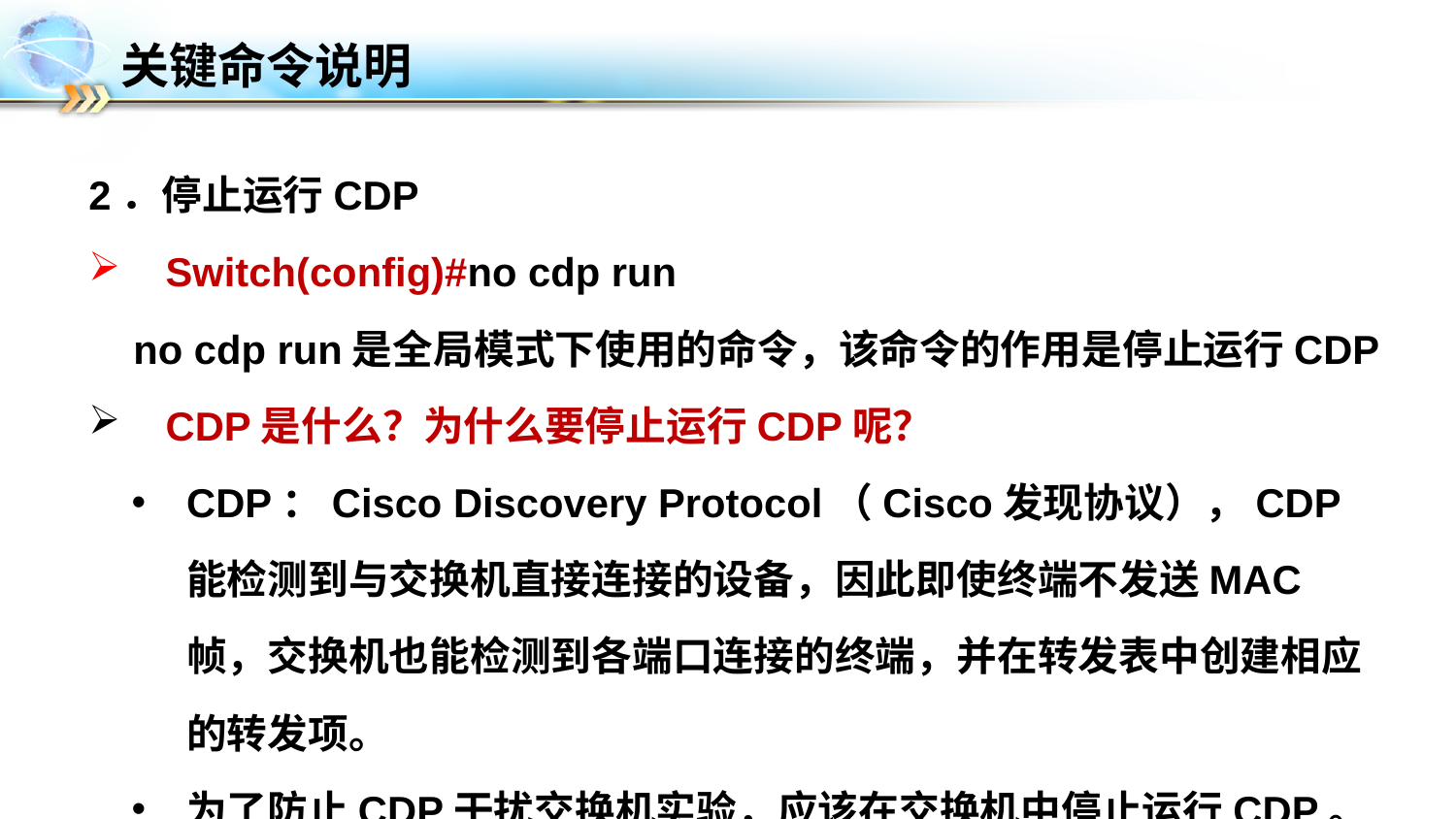

# 关键命令说明
2．停止运行CDP
    Switch(config)#no cdp run
    no cdp run是全局模式下使用的命令，该命令的作用是停止运行CDP
    CDP是什么？为什么要停止运行CDP呢？
CDP：Cisco Discovery Protocol（Cisco发现协议），CDP能检测到与交换机直接连接的设备，因此即使终端不发送MAC帧，交换机也能检测到各端口连接的终端，并在转发表中创建相应的转发项。
为了防止CDP干扰交换机实验，应该在交换机中停止运行CDP。